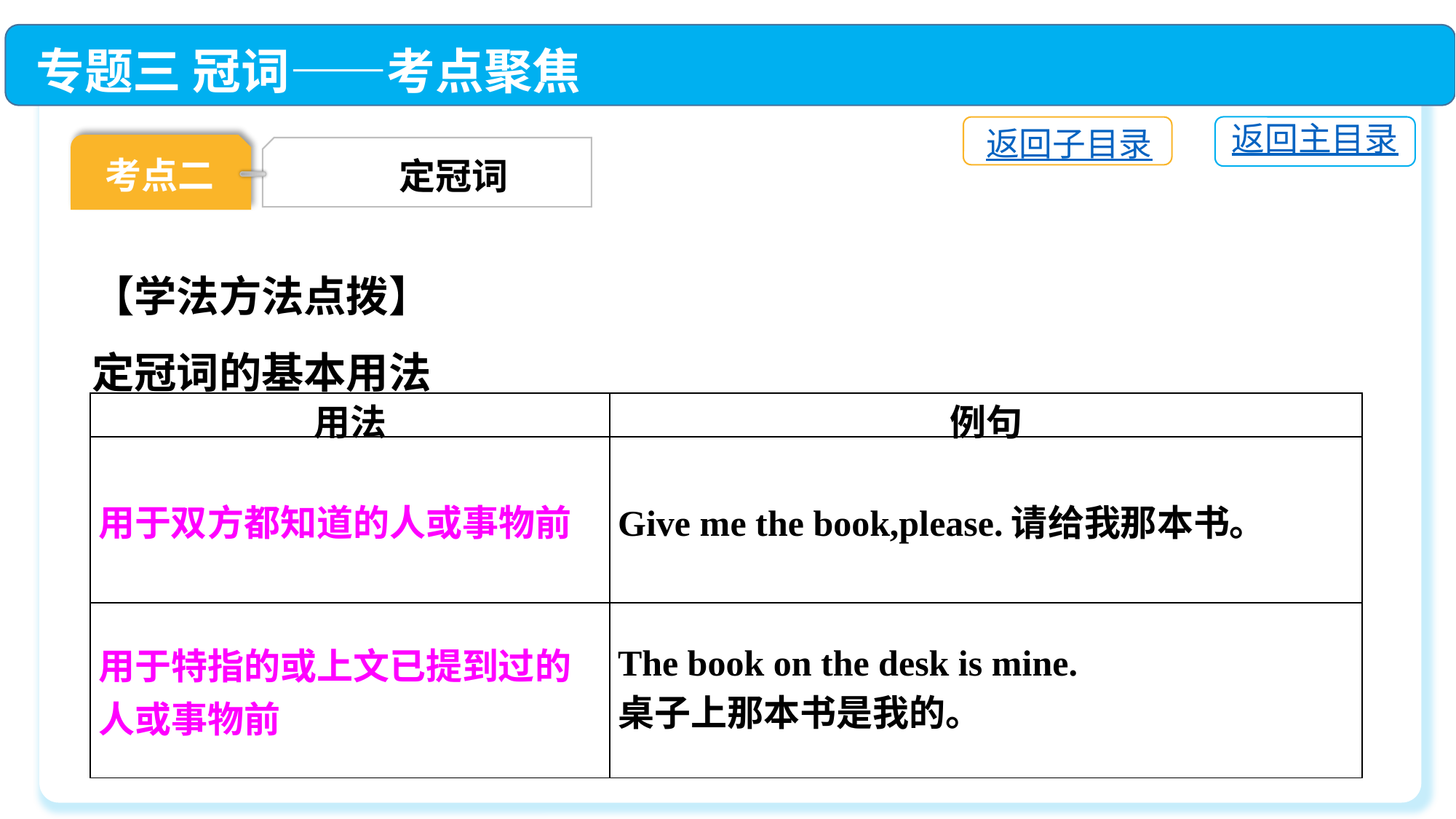

专题三 冠词——考点聚焦

返回主目录

返回子目录
考点二
定冠词

【学法方法点拨】
定冠词的基本用法

| 用法 | 例句 |
| --- | --- |
| 用于双方都知道的人或事物前 | Give me the book,please.请给我那本书。 |
| 用于特指的或上文已提到过的人或事物前 | The book on the desk is mine. 桌子上那本书是我的。 |